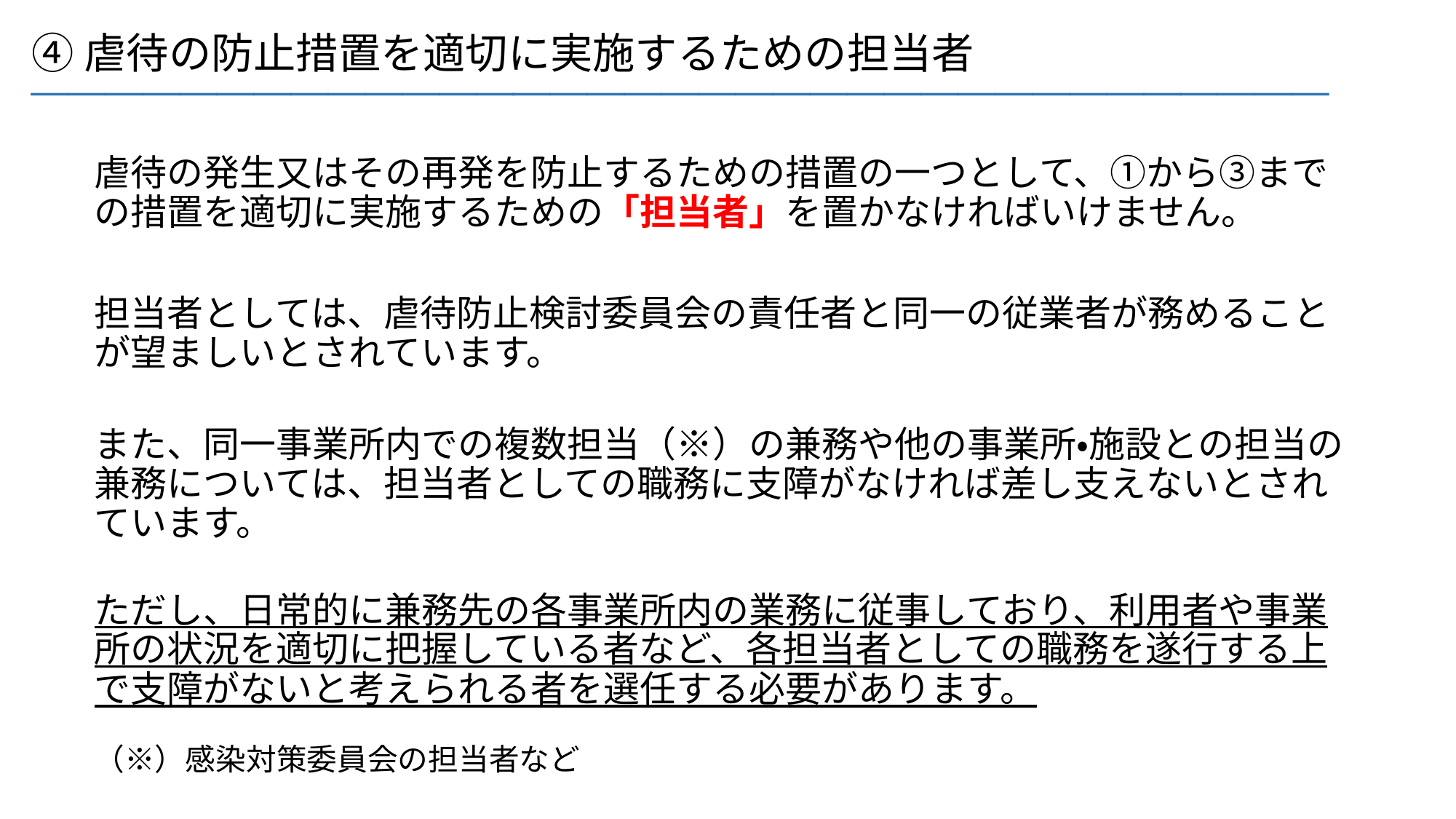

___________________________________
④虐待の防止措置を適切に実施するための担当者
虐待の発生又はその再発を防止するための措置の一つとして、①から③までの措置を適切に実施するための「担当者」を置かなければいけません。
担当者としては、虐待防止検討委員会の責任者と同一の従業者が務めることが望ましいとされています。
また、同一事業所内での複数担当（※）の兼務や他の事業所・施設との担当の兼務については、担当者としての職務に支障がなければ差し支えないとされています。
ただし、日常的に兼務先の各事業所内の業務に従事しており、利用者や事業所の状況を適切に把握している者など、各担当者としての職務を遂行する上で支障がないと考えられる者を選任する必要があります。
（※）感染対策委員会の担当者など